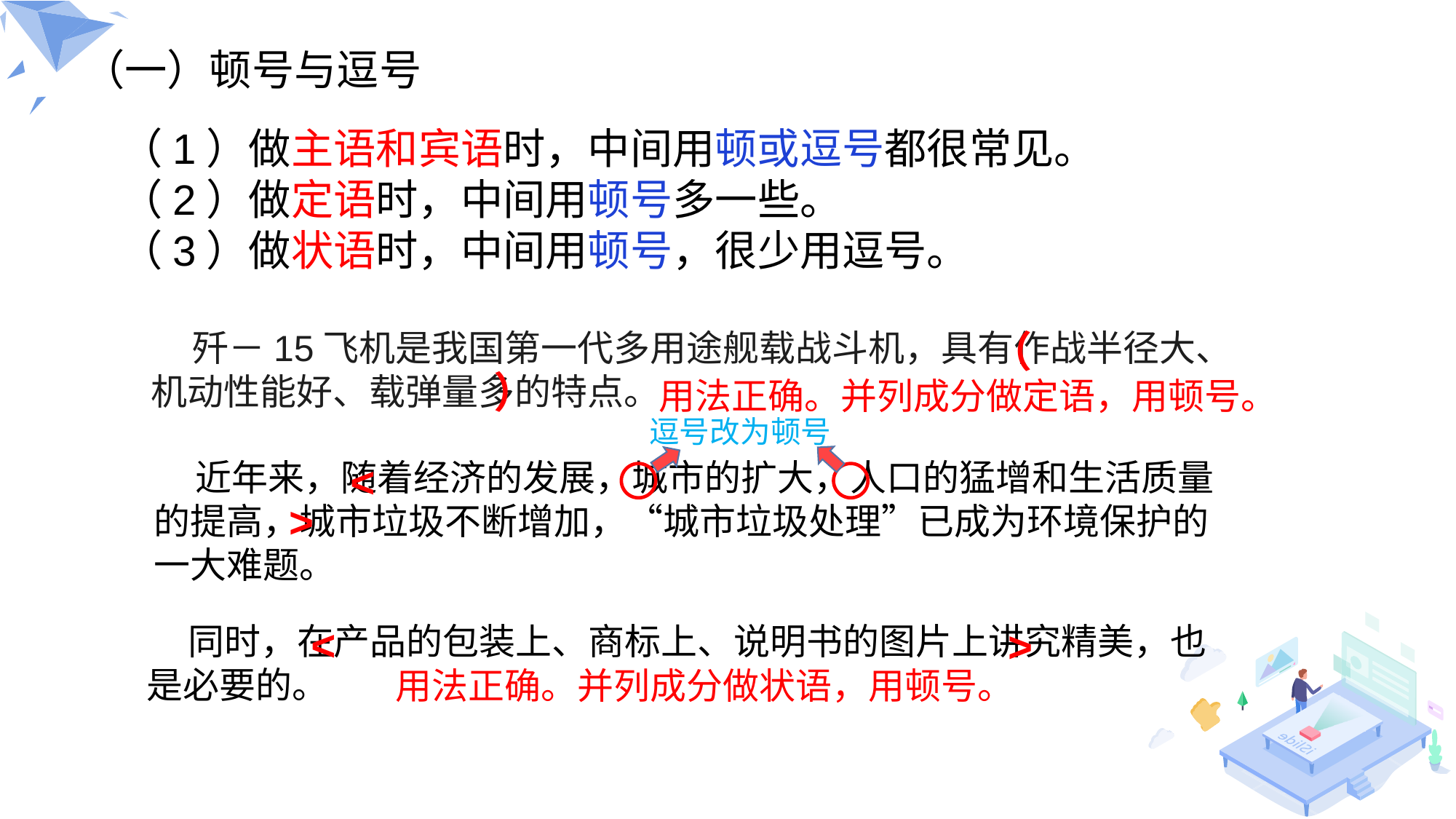

（一）顿号与逗号
（1）做主语和宾语时，中间用顿或逗号都很常见。
（2）做定语时，中间用顿号多一些。
（3）做状语时，中间用顿号，很少用逗号。

    歼－15飞机是我国第一代多用途舰载战斗机，具有作战半径大、机动性能好、载弹量多的特点。
（
）
用法正确。并列成分做定语，用顿号。
逗号改为顿号

    近年来，随着经济的发展，城市的扩大，人口的猛增和生活质量的提高，城市垃圾不断增加，“城市垃圾处理”已成为环境保护的一大难题。
<

>
    同时，在产品的包装上、商标上、说明书的图片上讲究精美，也是必要的。
<
>
用法正确。并列成分做状语，用顿号。